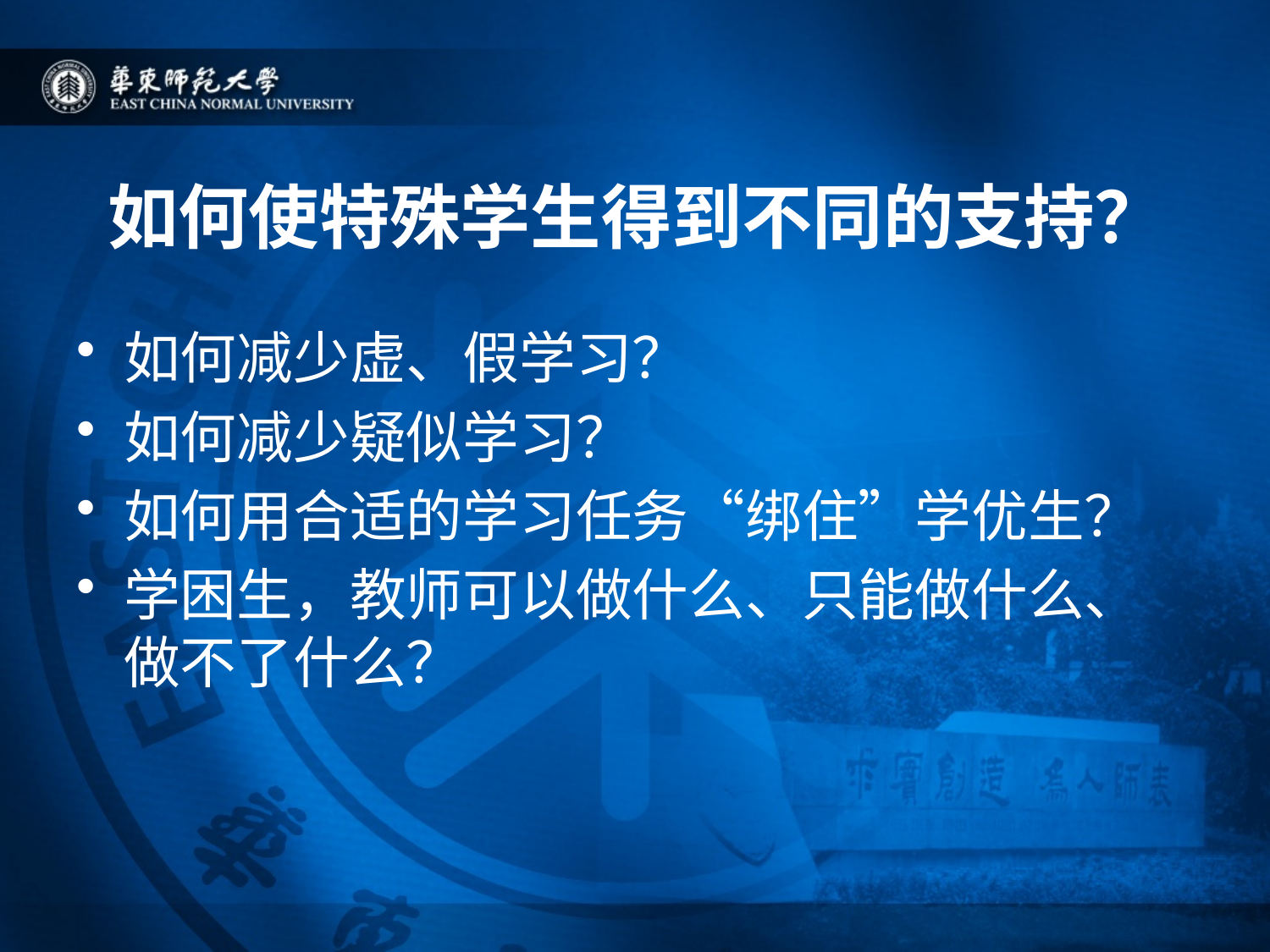

# 如何使特殊学生得到不同的支持？
如何减少虚、假学习？
如何减少疑似学习？
如何用合适的学习任务“绑住”学优生？
学困生，教师可以做什么、只能做什么、做不了什么？